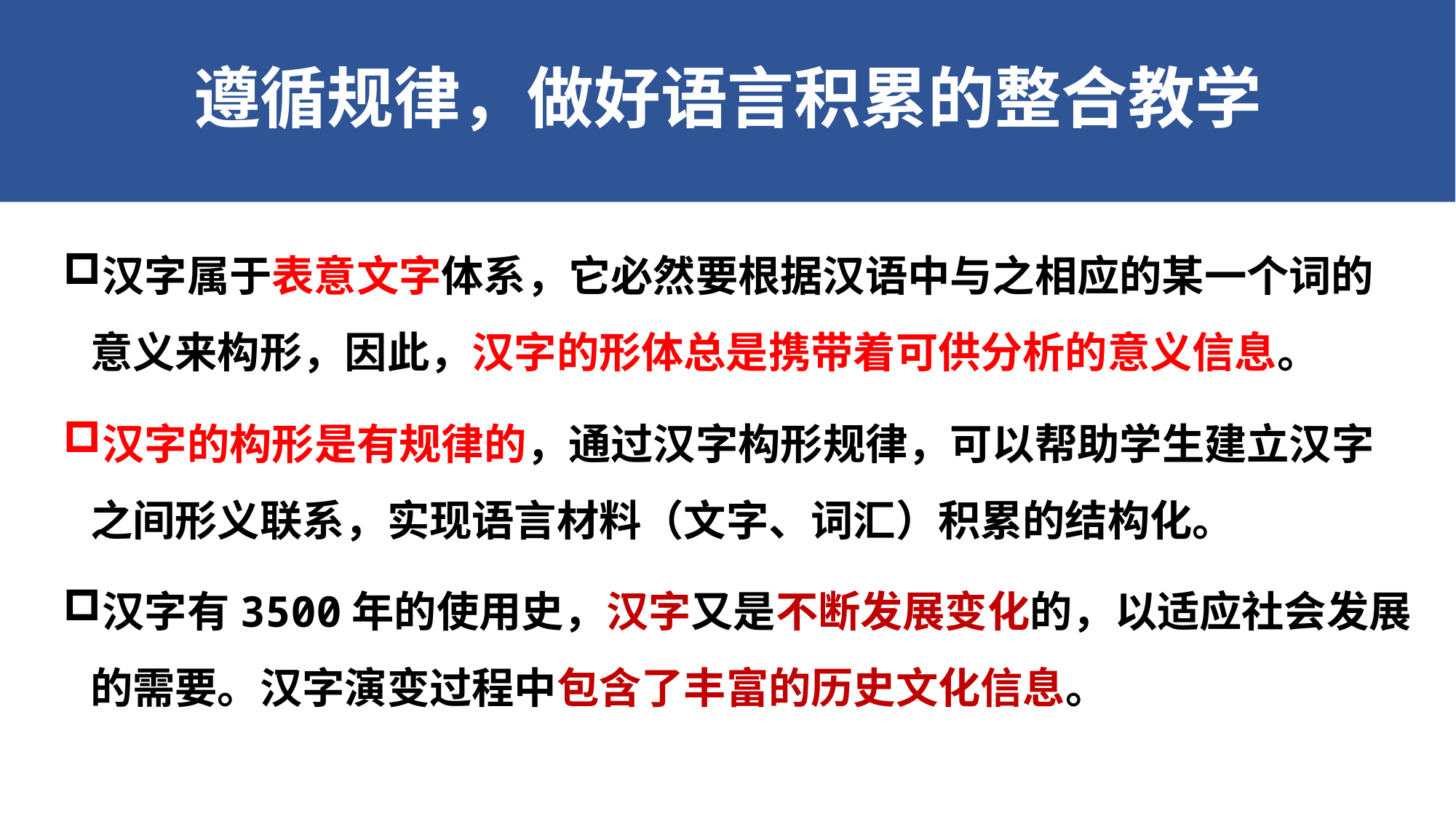

# 遵循规律，做好语言积累的整合教学
汉字属于表意文字体系，它必然要根据汉语中与之相应的某一个词的意义来构形，因此，汉字的形体总是携带着可供分析的意义信息。
汉字的构形是有规律的，通过汉字构形规律，可以帮助学生建立汉字之间形义联系，实现语言材料（文字、词汇）积累的结构化。
汉字有3500年的使用史，汉字又是不断发展变化的，以适应社会发展的需要。汉字演变过程中包含了丰富的历史文化信息。